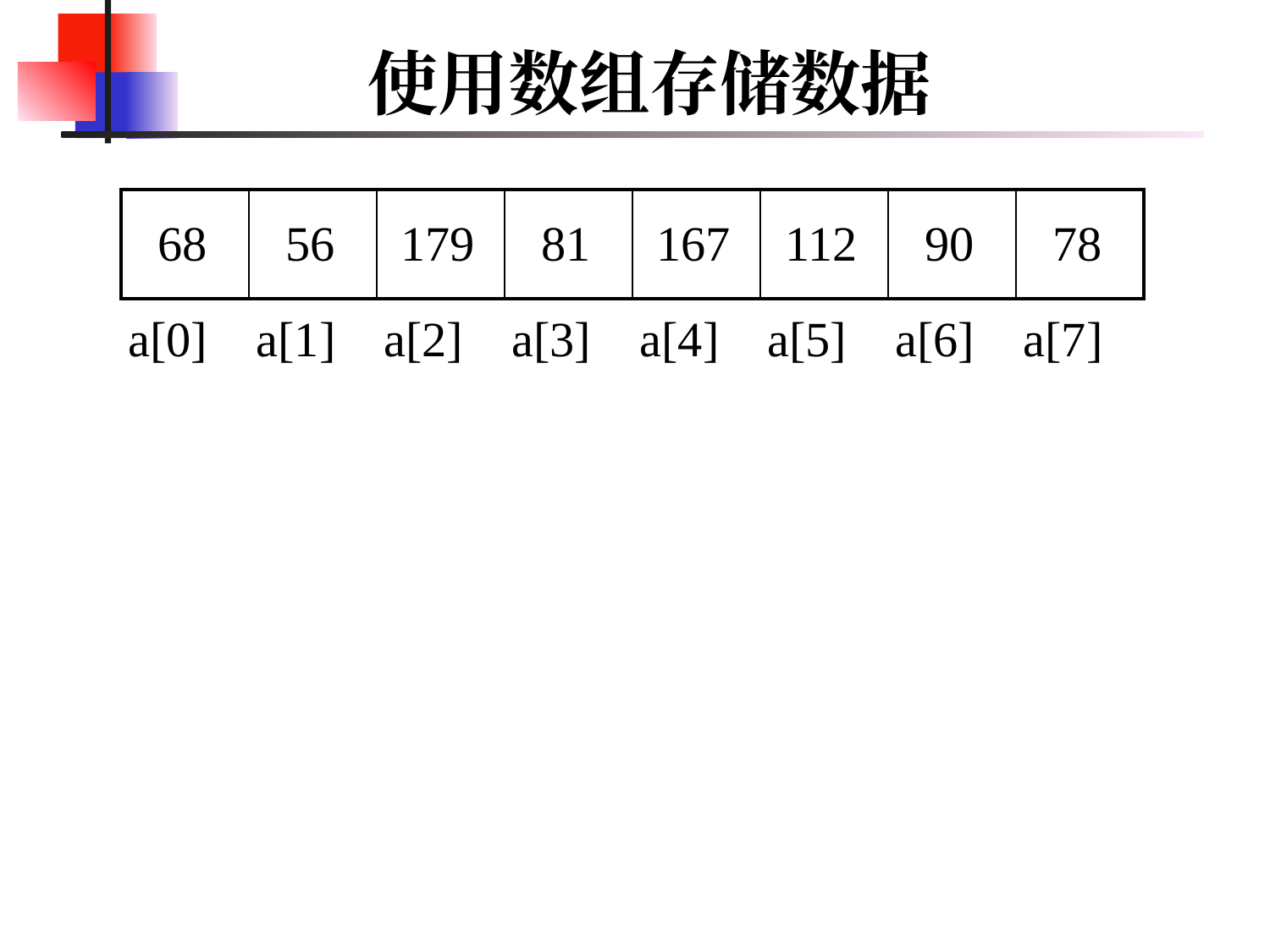

# 使用数组存储数据
| 68 | 56 | 179 | 81 | 167 | 112 | 90 | 78 |
| --- | --- | --- | --- | --- | --- | --- | --- |
| a[0] | a[1] | a[2] | a[3] | a[4] | a[5] | a[6] | a[7] |
| --- | --- | --- | --- | --- | --- | --- | --- |